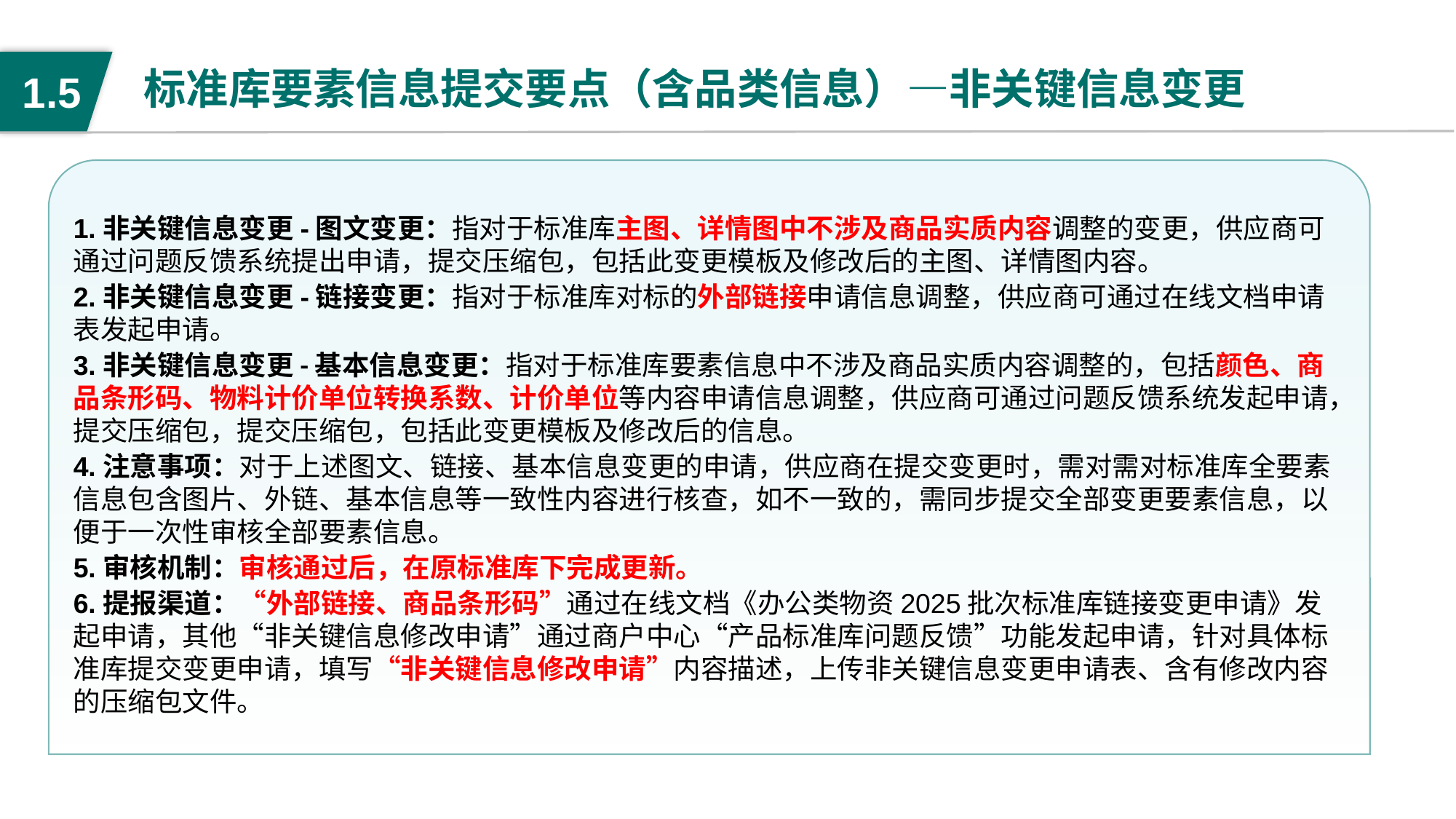

标准库要素信息提交要点（含品类信息）—非关键信息变更
1.5
1.非关键信息变更-图文变更：指对于标准库主图、详情图中不涉及商品实质内容调整的变更，供应商可通过问题反馈系统提出申请，提交压缩包，包括此变更模板及修改后的主图、详情图内容。
2.非关键信息变更-链接变更：指对于标准库对标的外部链接申请信息调整，供应商可通过在线文档申请表发起申请。
3.非关键信息变更-基本信息变更：指对于标准库要素信息中不涉及商品实质内容调整的，包括颜色、商品条形码、物料计价单位转换系数、计价单位等内容申请信息调整，供应商可通过问题反馈系统发起申请，提交压缩包，提交压缩包，包括此变更模板及修改后的信息。
4.注意事项：对于上述图文、链接、基本信息变更的申请，供应商在提交变更时，需对需对标准库全要素信息包含图片、外链、基本信息等一致性内容进行核查，如不一致的，需同步提交全部变更要素信息，以便于一次性审核全部要素信息。
5.审核机制：审核通过后，在原标准库下完成更新。
6.提报渠道：“外部链接、商品条形码”通过在线文档《办公类物资2025批次标准库链接变更申请》发起申请，其他“非关键信息修改申请”通过商户中心“产品标准库问题反馈”功能发起申请，针对具体标准库提交变更申请，填写“非关键信息修改申请”内容描述，上传非关键信息变更申请表、含有修改内容的压缩包文件。